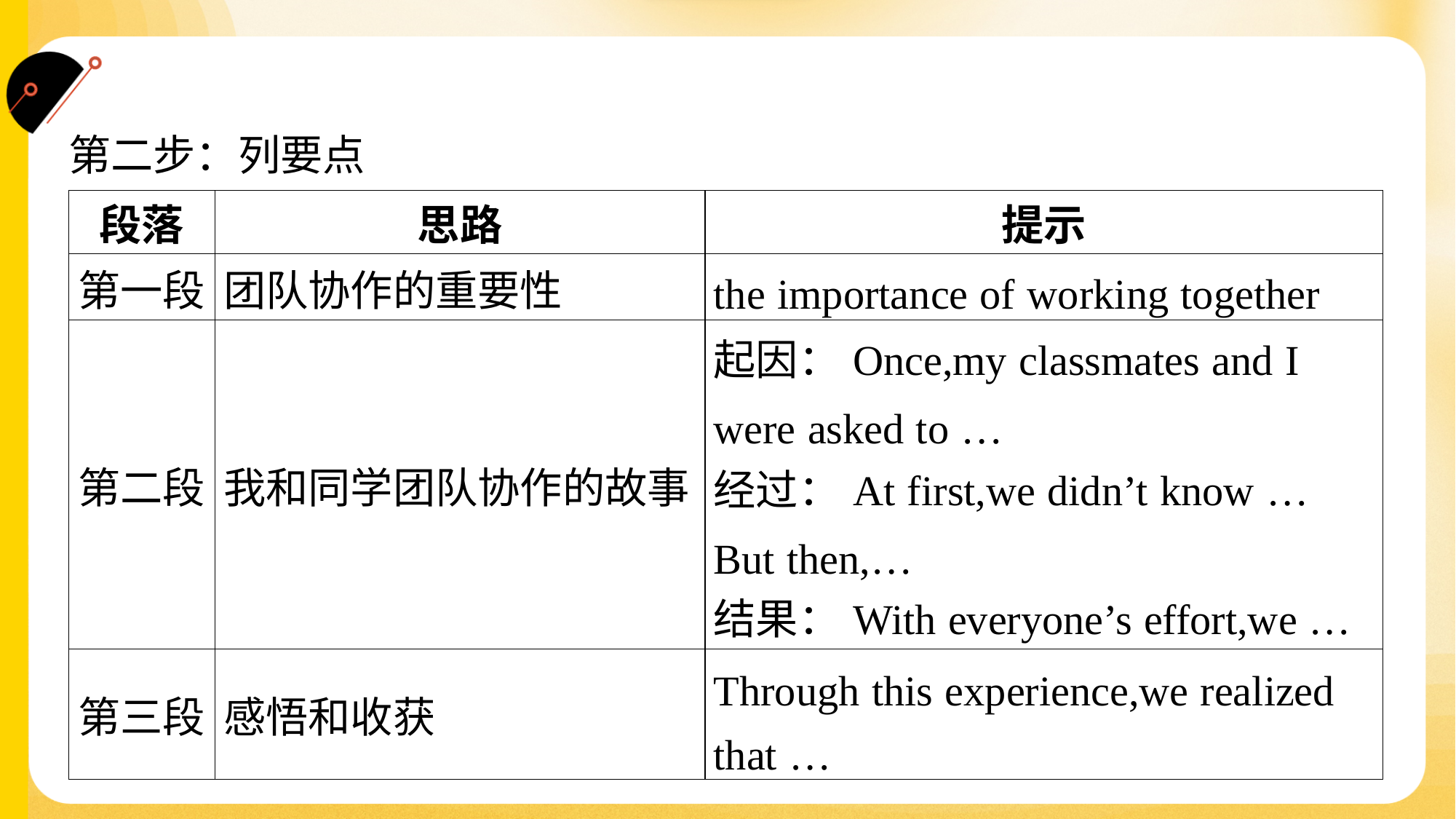

第二步：列要点
| 段落 | 思路 | 提示 |
| --- | --- | --- |
| 第一段 | 团队协作的重要性 | the importance of working together |
| 第二段 | 我和同学团队协作的故事 | 起因：Once,my classmates and I were asked to … 经过：At first,we didn’t know … But then,… 结果：With everyone’s effort,we … |
| 第三段 | 感悟和收获 | Through this experience,we realized that … |